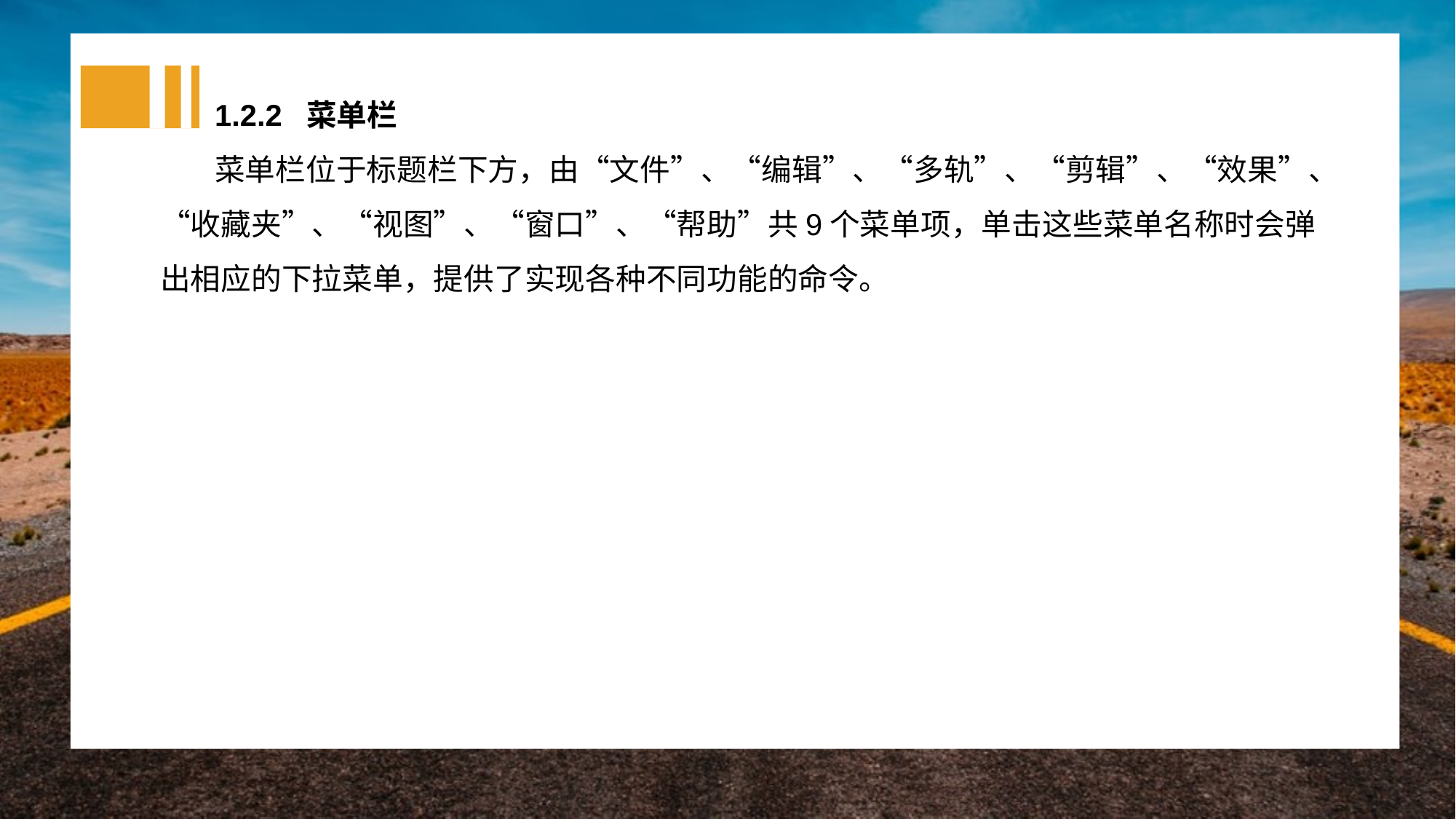

1.2.2  菜单栏
菜单栏位于标题栏下方，由“文件”、“编辑”、“多轨”、“剪辑”、“效果”、“收藏夹”、“视图”、“窗口”、“帮助”共9个菜单项，单击这些菜单名称时会弹出相应的下拉菜单，提供了实现各种不同功能的命令。